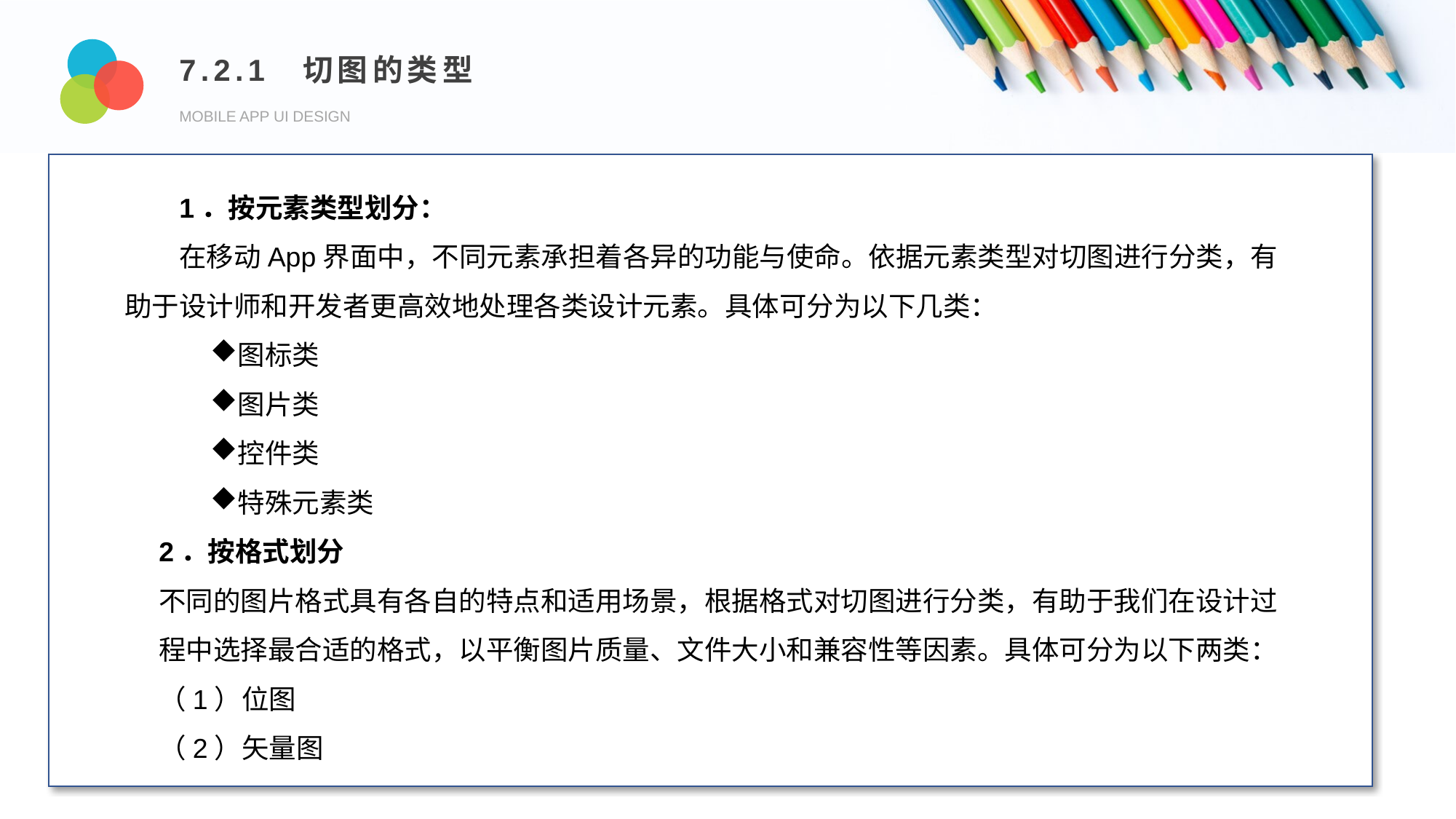

7.2.1  切图的类型
MOBILE APP UI DESIGN
Design and Production
1．按元素类型划分：
在移动App界面中，不同元素承担着各异的功能与使命。依据元素类型对切图进行分类，有助于设计师和开发者更高效地处理各类设计元素。具体可分为以下几类：
图标类
图片类
控件类
特殊元素类
2．按格式划分
不同的图片格式具有各自的特点和适用场景，根据格式对切图进行分类，有助于我们在设计过程中选择最合适的格式，以平衡图片质量、文件大小和兼容性等因素。具体可分为以下两类：
（1）位图
（2）矢量图